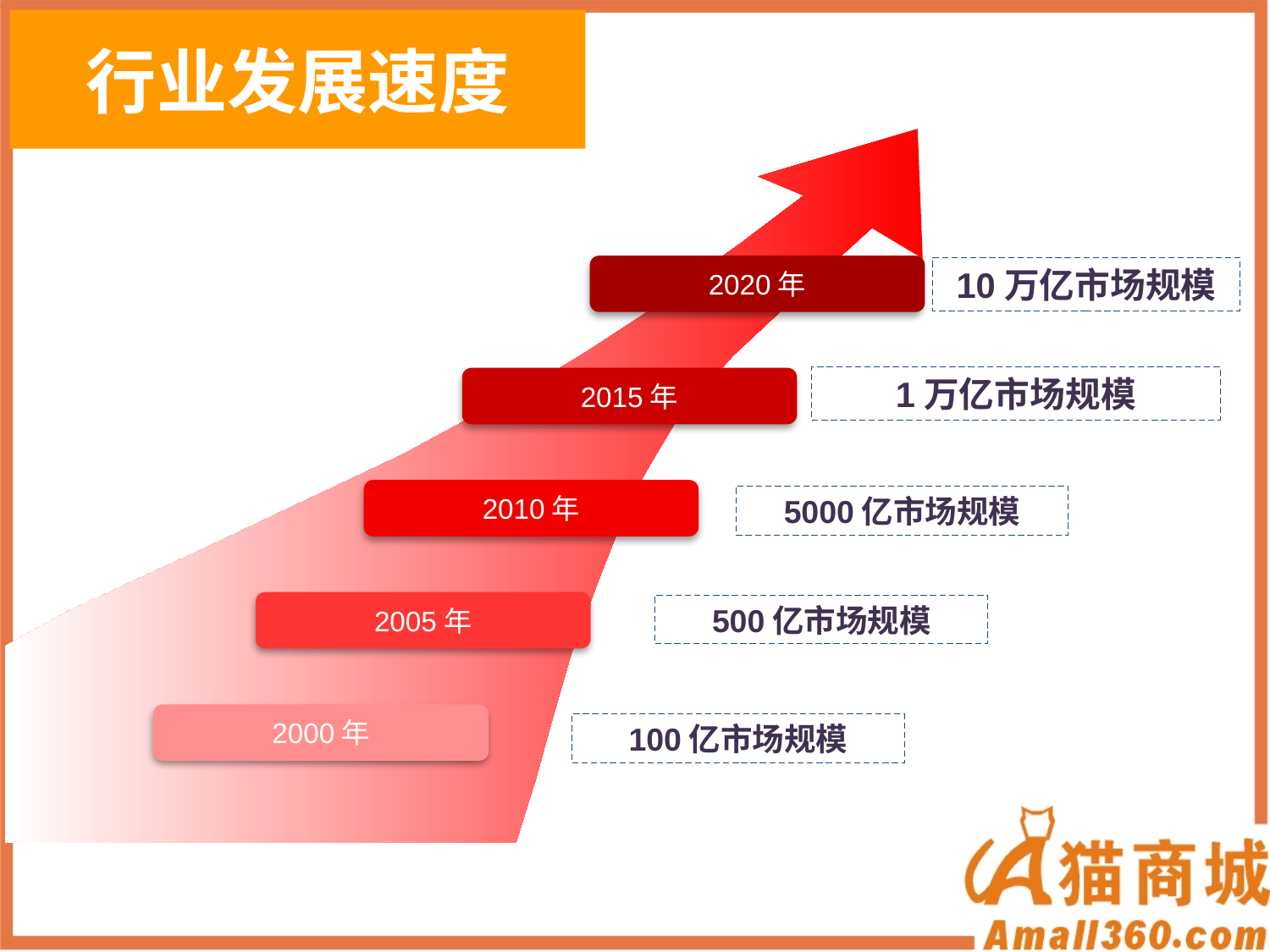

行业发展速度

2020年
10万亿市场规模
1万亿市场规模
2015年
2010年
5000亿市场规模
2005年
500亿市场规模
2000年
100亿市场规模